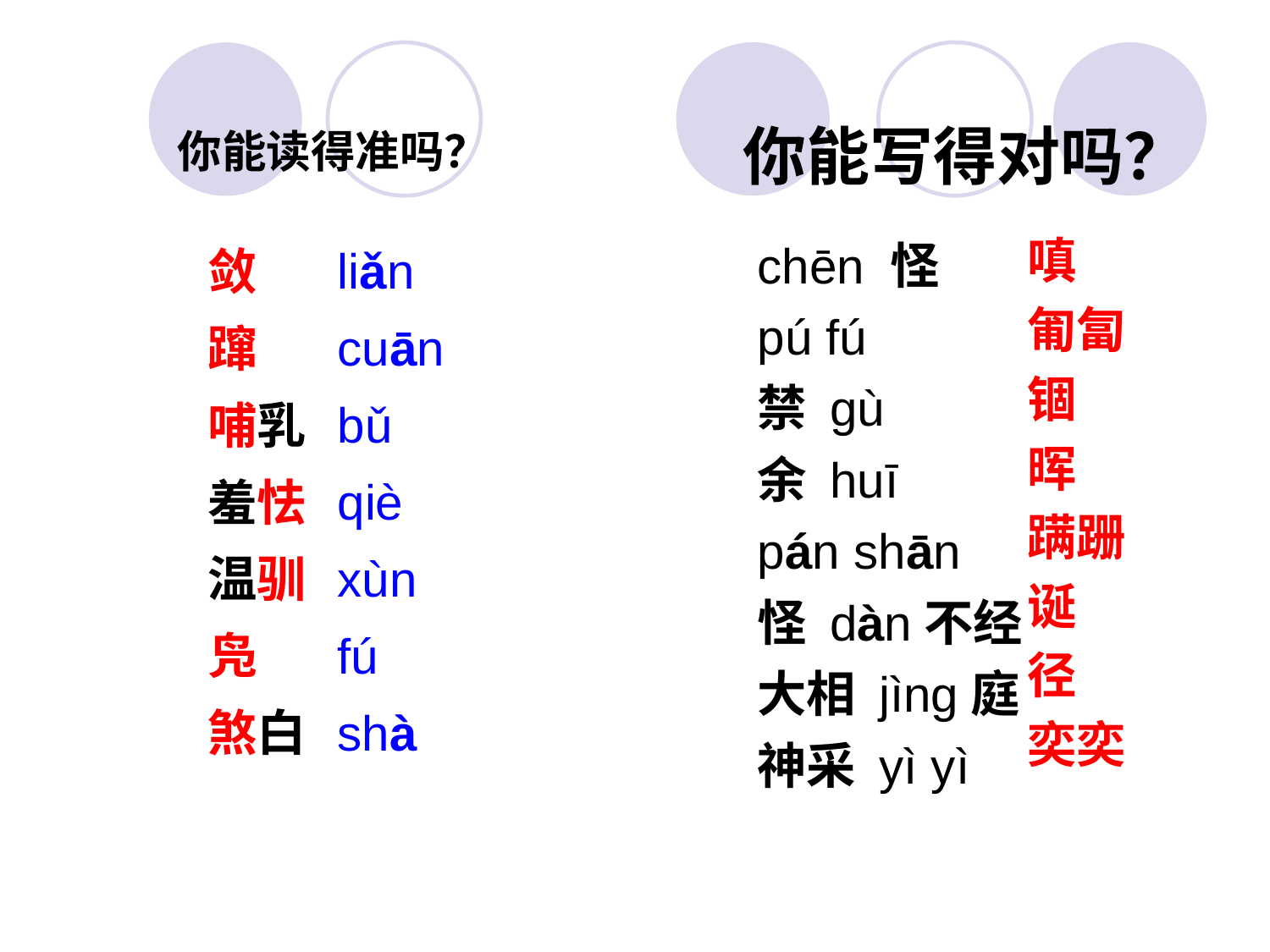

# 你能读得准吗？
你能写得对吗？
liǎn
cuān
bǔ
qiè
xùn
fú
shà

chēn 怪
pú fú
禁 gù
余 huī
pán shān
怪 dàn不经
大相 jìng庭
神采 yì yì
嗔
匍匐
锢
晖
蹒跚
诞
径
奕奕
敛
蹿
哺乳
羞怯
温驯
凫
煞白